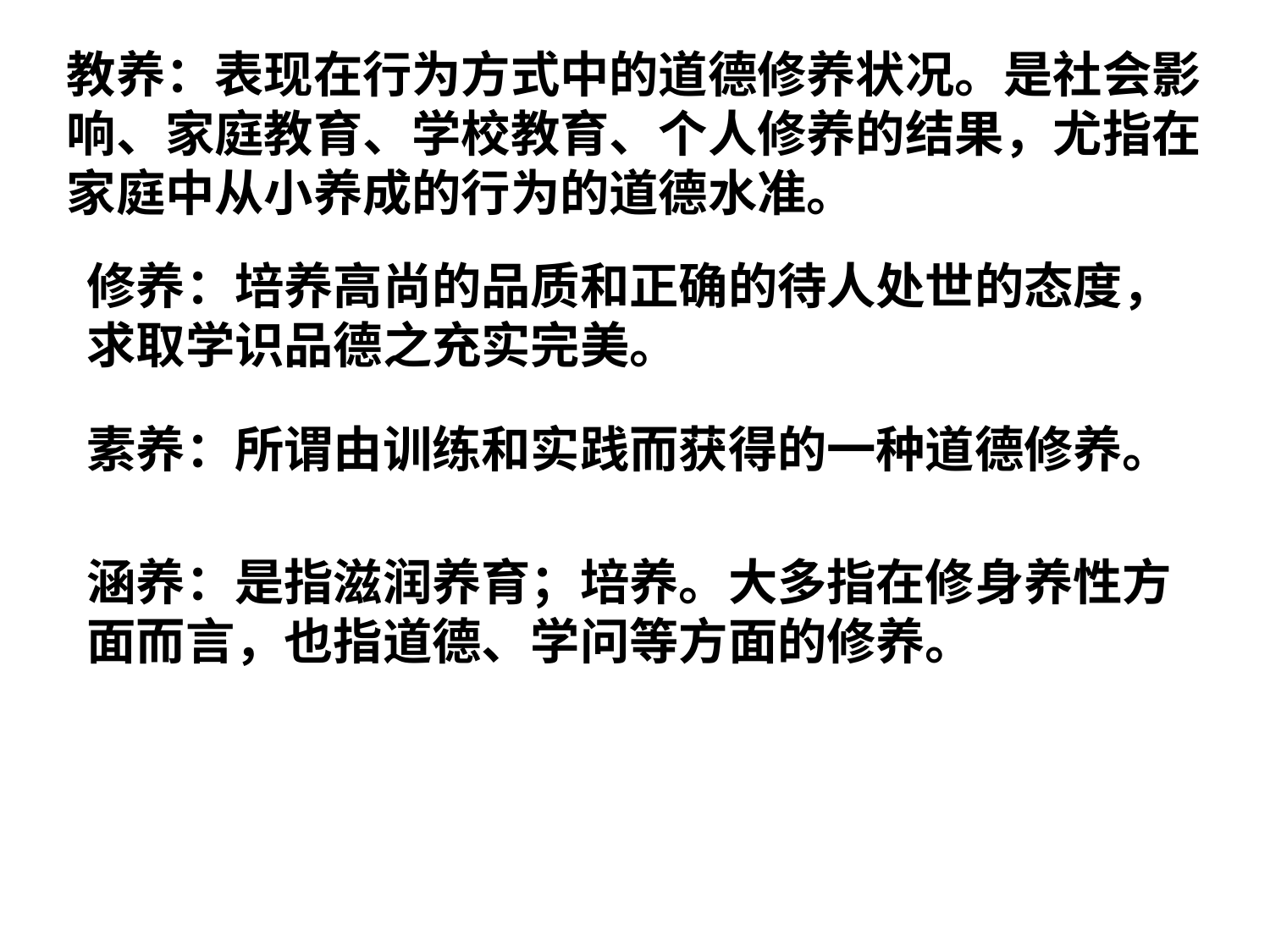

教养：表现在行为方式中的道德修养状况。是社会影响、家庭教育、学校教育、个人修养的结果，尤指在家庭中从小养成的行为的道德水准。
修养：培养高尚的品质和正确的待人处世的态度，求取学识品德之充实完美。
素养：所谓由训练和实践而获得的一种道德修养。
涵养：是指滋润养育；培养。大多指在修身养性方面而言，也指道德、学问等方面的修养。